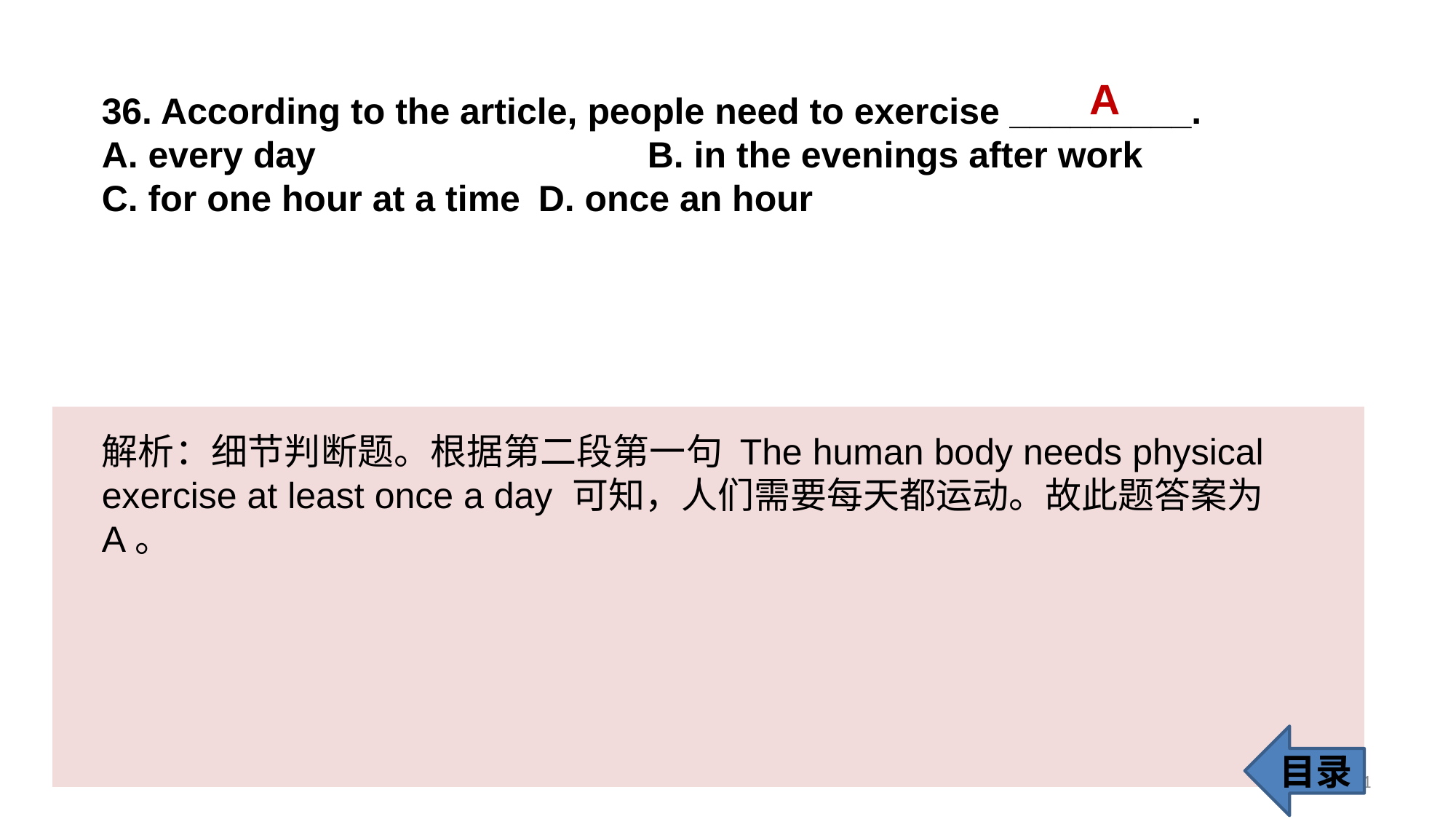

A
36. According to the article, people need to exercise _________.
A. every day 			B. in the evenings after work
C. for one hour at a time 	D. once an hour

解析：细节判断题。根据第二段第一句 The human body needs physical exercise at least once a day 可知，人们需要每天都运动。故此题答案为 A。
目录
41